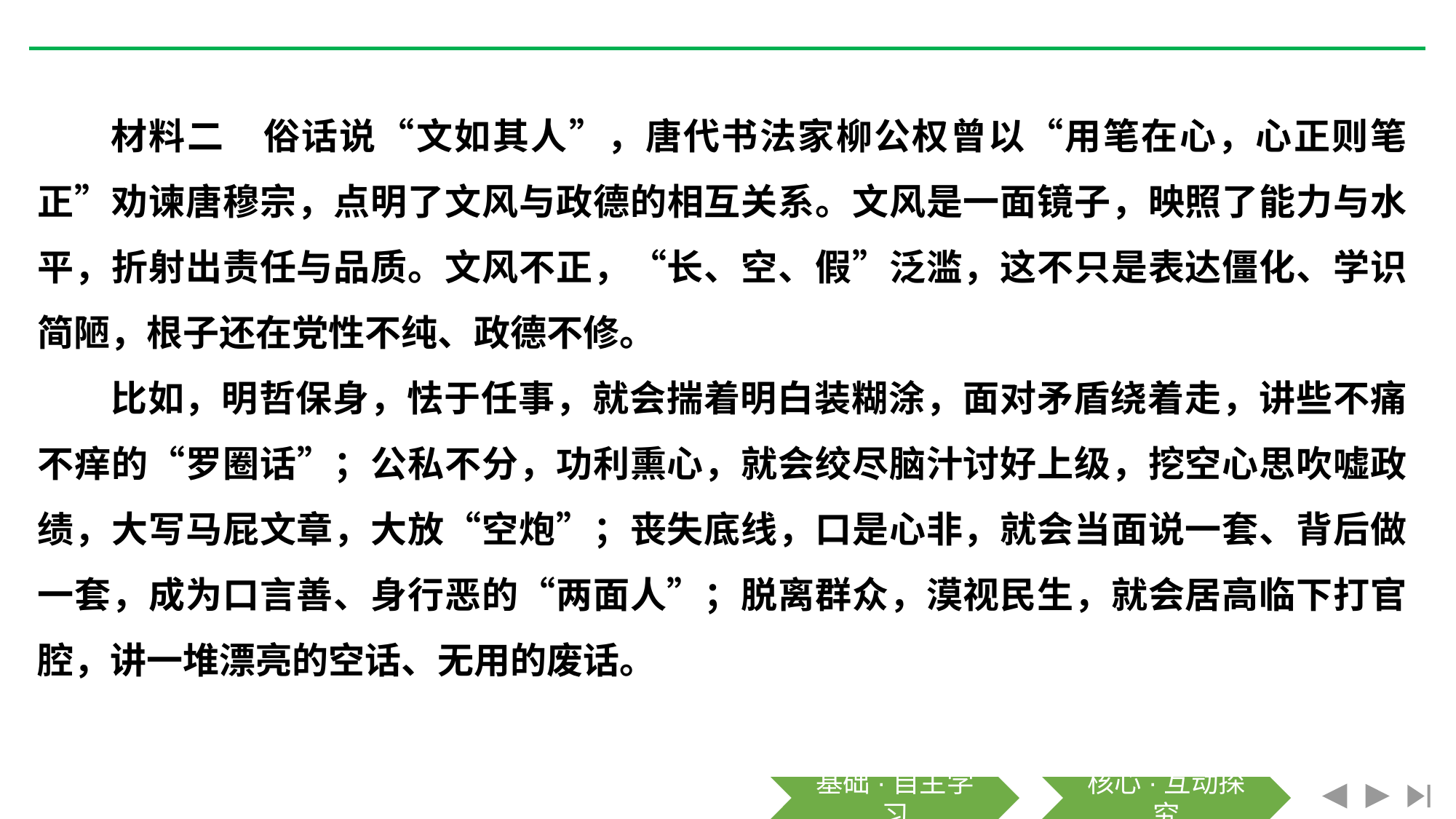

材料二　俗话说“文如其人”，唐代书法家柳公权曾以“用笔在心，心正则笔正”劝谏唐穆宗，点明了文风与政德的相互关系。文风是一面镜子，映照了能力与水平，折射出责任与品质。文风不正，“长、空、假”泛滥，这不只是表达僵化、学识简陋，根子还在党性不纯、政德不修。
比如，明哲保身，怯于任事，就会揣着明白装糊涂，面对矛盾绕着走，讲些不痛不痒的“罗圈话”；公私不分，功利熏心，就会绞尽脑汁讨好上级，挖空心思吹嘘政绩，大写马屁文章，大放“空炮”；丧失底线，口是心非，就会当面说一套、背后做一套，成为口言善、身行恶的“两面人”；脱离群众，漠视民生，就会居高临下打官腔，讲一堆漂亮的空话、无用的废话。